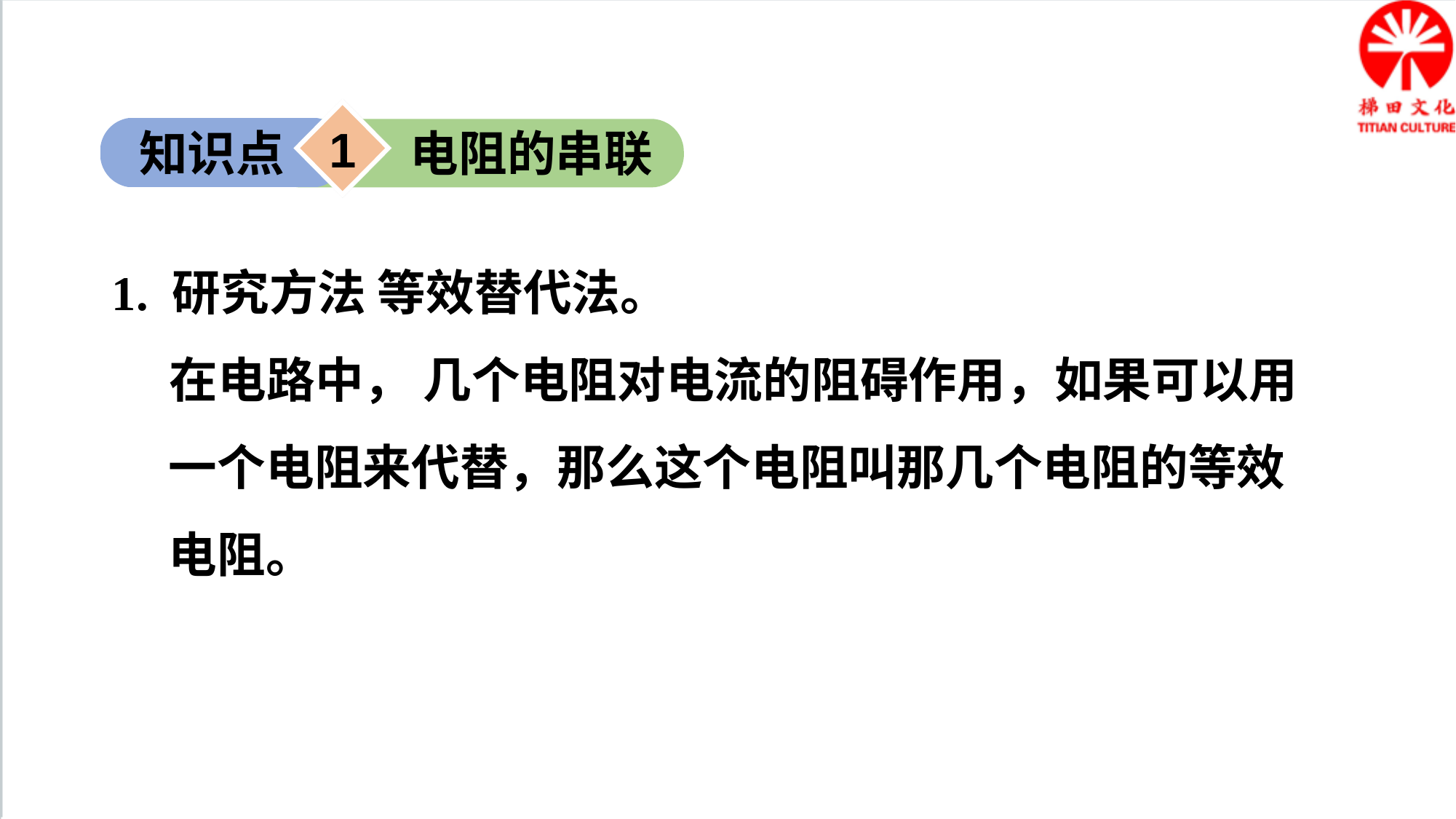

1
知识点
电阻的串联

1. 研究方法 等效替代法。
在电路中， 几个电阻对电流的阻碍作用，如果可以用一个电阻来代替，那么这个电阻叫那几个电阻的等效电阻。